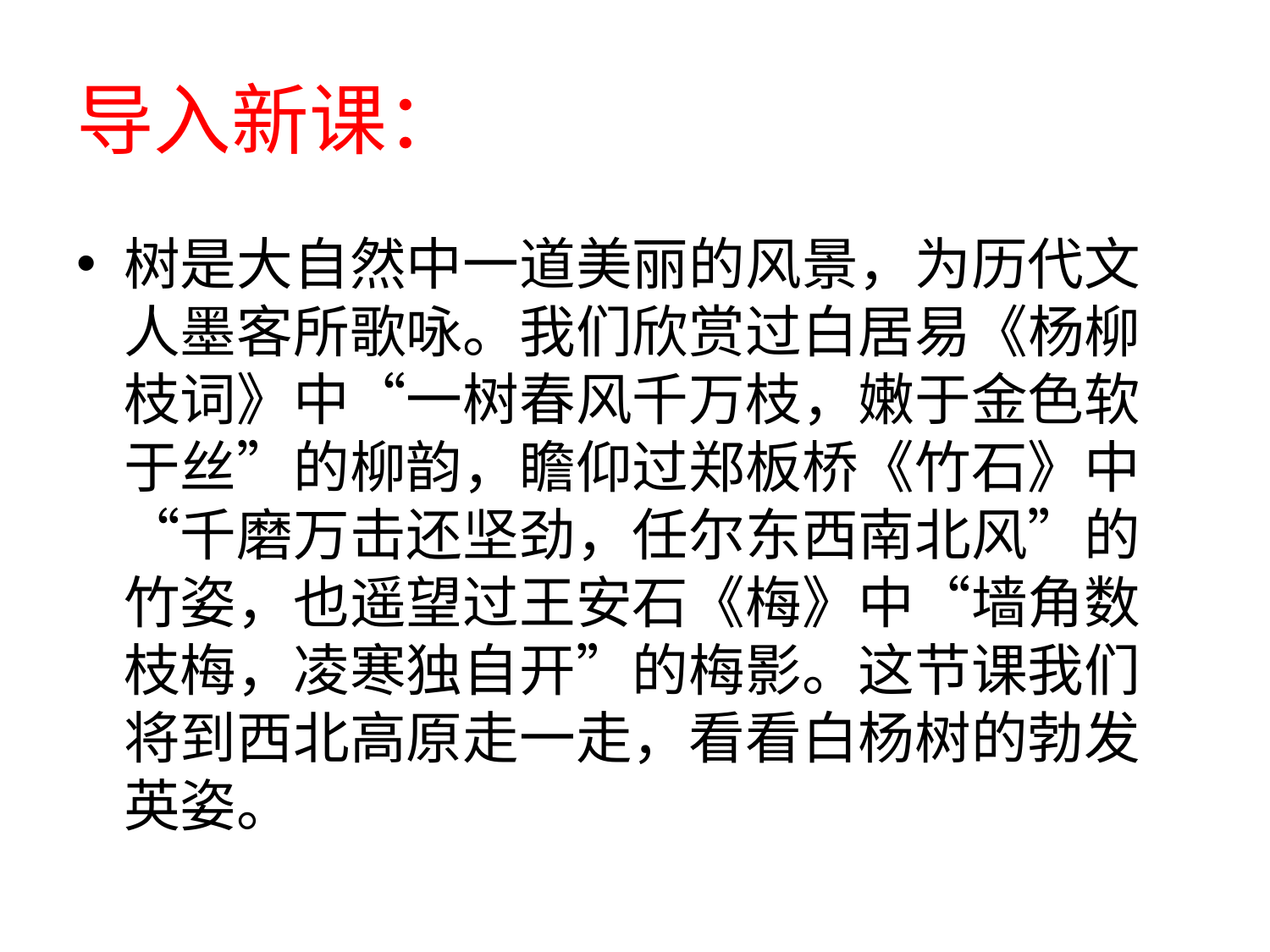

# 导入新课：
树是大自然中一道美丽的风景，为历代文人墨客所歌咏。我们欣赏过白居易《杨柳枝词》中“一树春风千万枝，嫩于金色软于丝”的柳韵，瞻仰过郑板桥《竹石》中“千磨万击还坚劲，任尔东西南北风”的竹姿，也遥望过王安石《梅》中“墙角数枝梅，凌寒独自开”的梅影。这节课我们将到西北高原走一走，看看白杨树的勃发英姿。